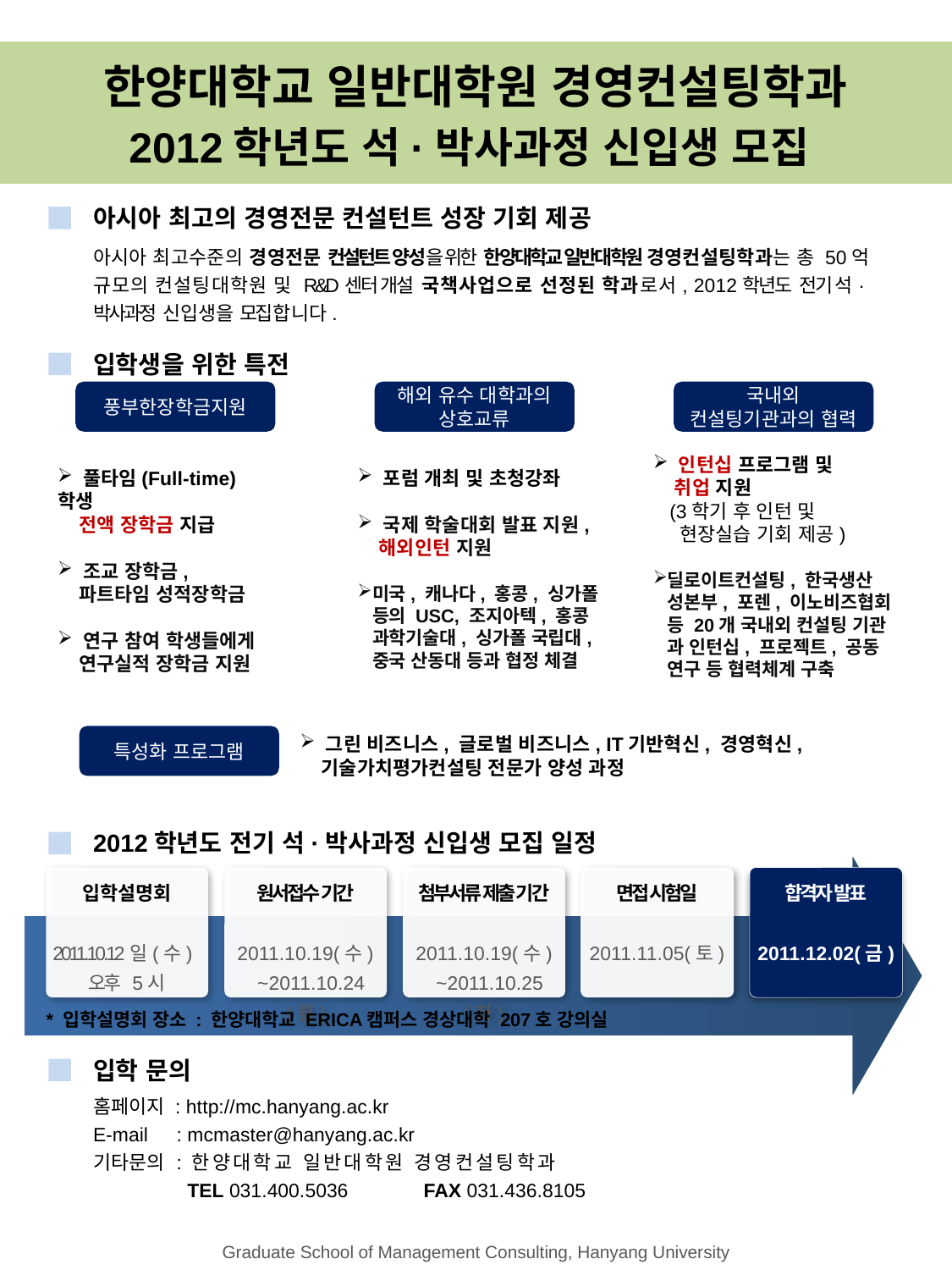

한양대학교 일반대학원 경영컨설팅학과
2012학년도 석·박사과정 신입생 모집
아시아 최고의 경영전문 컨설턴트 성장 기회 제공

아시아 최고수준의 경영전문 컨설턴트 양성을 위한 한양대학교 일반대학원 경영컨설팅학과는 총 50억 규모의 컨설팅대학원 및 R&D센터 개설 국책사업으로 선정된 학과로서, 2012학년도 전기 석·박사과정 신입생을 모집합니다.
입학생을 위한 특전

풍부한장학금지원
해외 유수 대학과의 상호교류
국내외 컨설팅기관과의 협력

 인턴십 프로그램 및
   취업 지원
   (3학기 후 인턴 및
    현장실습 기회 제공)

딜로이트컨설팅, 한국생산
  성본부, 포렌, 이노비즈협회
  등 20개 국내외 컨설팅 기관
  과 인턴십, 프로젝트, 공동
  연구 등 협력체계 구축

 풀타임(Full-time) 학생
   전액 장학금 지급

 조교 장학금,
   파트타임 성적장학금

 연구 참여 학생들에게
   연구실적 장학금 지원
 포럼 개최 및 초청강좌

 국제 학술대회 발표 지원,
   해외인턴 지원

미국, 캐나다, 홍콩, 싱가폴
  등의 USC, 조지아텍, 홍콩
  과학기술대, 싱가폴 국립대,
  중국 산동대 등과 협정 체결

특성화 프로그램
 그린 비즈니스, 글로벌 비즈니스, IT기반혁신, 경영혁신,
   기술가치평가컨설팅 전문가 양성 과정

2012학년도 전기 석·박사과정 신입생 모집 일정

입학설명회

2011.10.12일(수)
오후  5시

원서접수 기간

2011.10.19(수)
  ~2011.10.24(월)
첨부서류 제출 기간

2011.10.19(수)
  ~2011.10.25(화)
면접 시험일

2011.11.05(토)
합격자 발표

2011.12.02(금)
* 입학설명회 장소 : 한양대학교 ERICA캠퍼스 경상대학 207호 강의실
입학 문의

홈페이지 : http://mc.hanyang.ac.kr
E-mail 	: mcmaster@hanyang.ac.kr
기타문의	: 한양대학교 일반대학원 경영컨설팅학과
	  TEL 031.400.5036 	FAX 031.436.8105
Graduate School of Management Consulting, Hanyang University